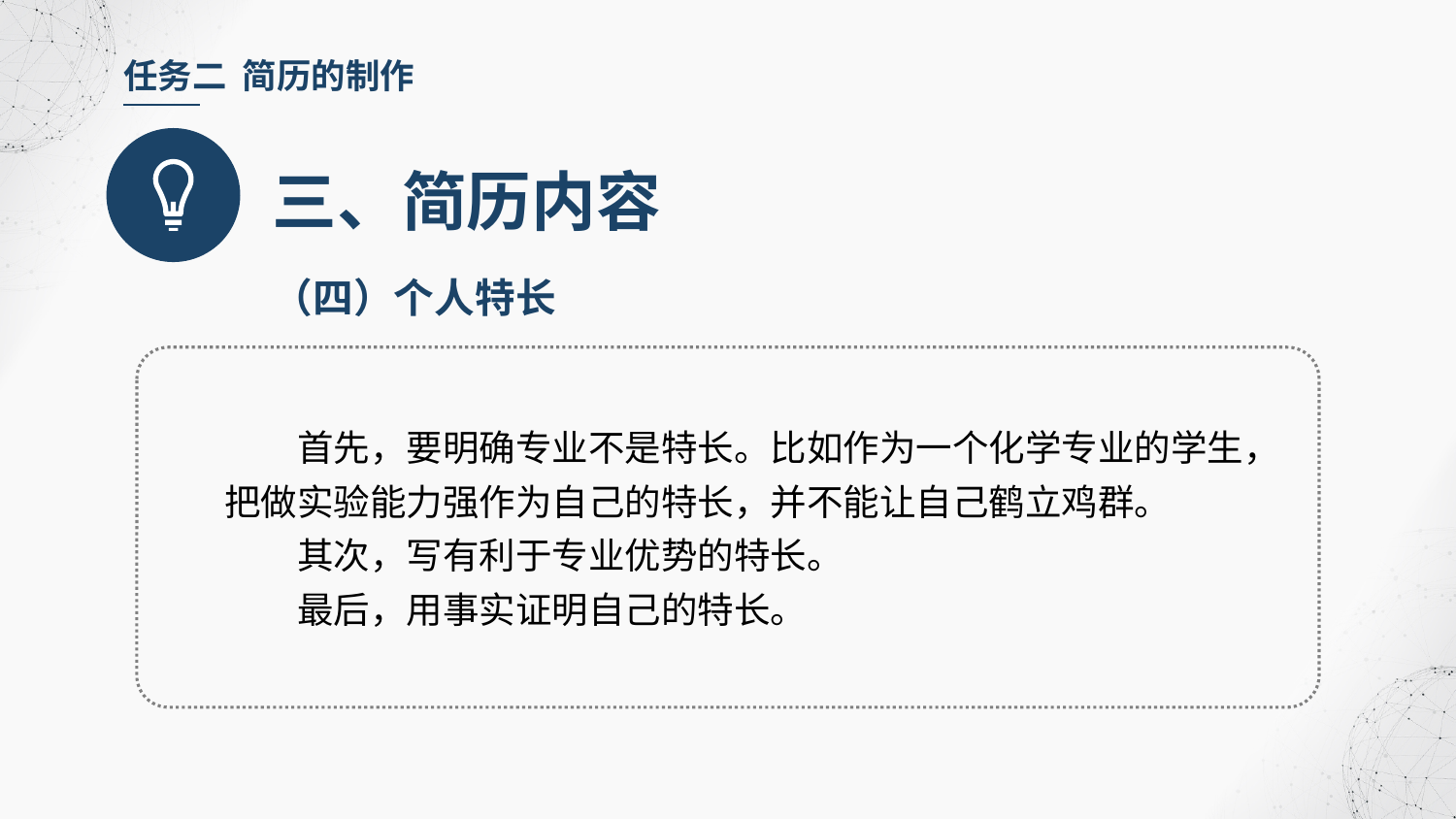

任务二  简历的制作

三、简历内容
（四）个人特长

首先，要明确专业不是特长。比如作为一个化学专业的学生，把做实验能力强作为自己的特长，并不能让自己鹤立鸡群。
其次，写有利于专业优势的特长。
最后，用事实证明自己的特长。